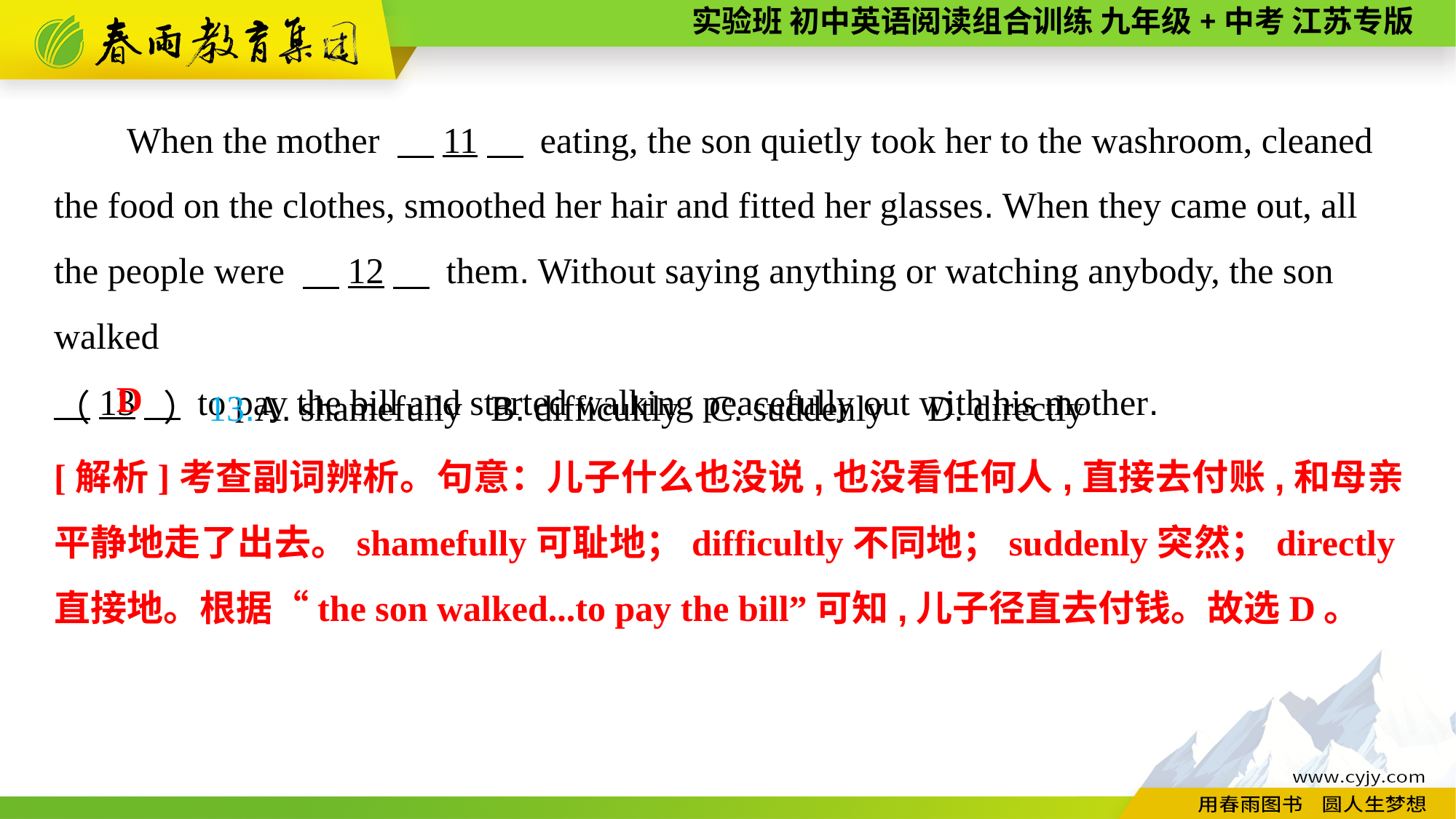

When the mother 　11　 eating, the son quietly took her to the washroom, cleaned the food on the clothes, smoothed her hair and fitted her glasses. When they came out, all the people were 　12　 them. Without saying anything or watching anybody, the son walked
　13　 to pay the bill and started walking peacefully out with his mother.
（　　）13.A. shamefully	B. difficultly	C. suddenly	D. directly
D
[解析]考查副词辨析。句意：儿子什么也没说,也没看任何人,直接去付账,和母亲平静地走了出去。shamefully可耻地；difficultly不同地；suddenly突然；directly直接地。根据“the son walked...to pay the bill”可知,儿子径直去付钱。故选D。